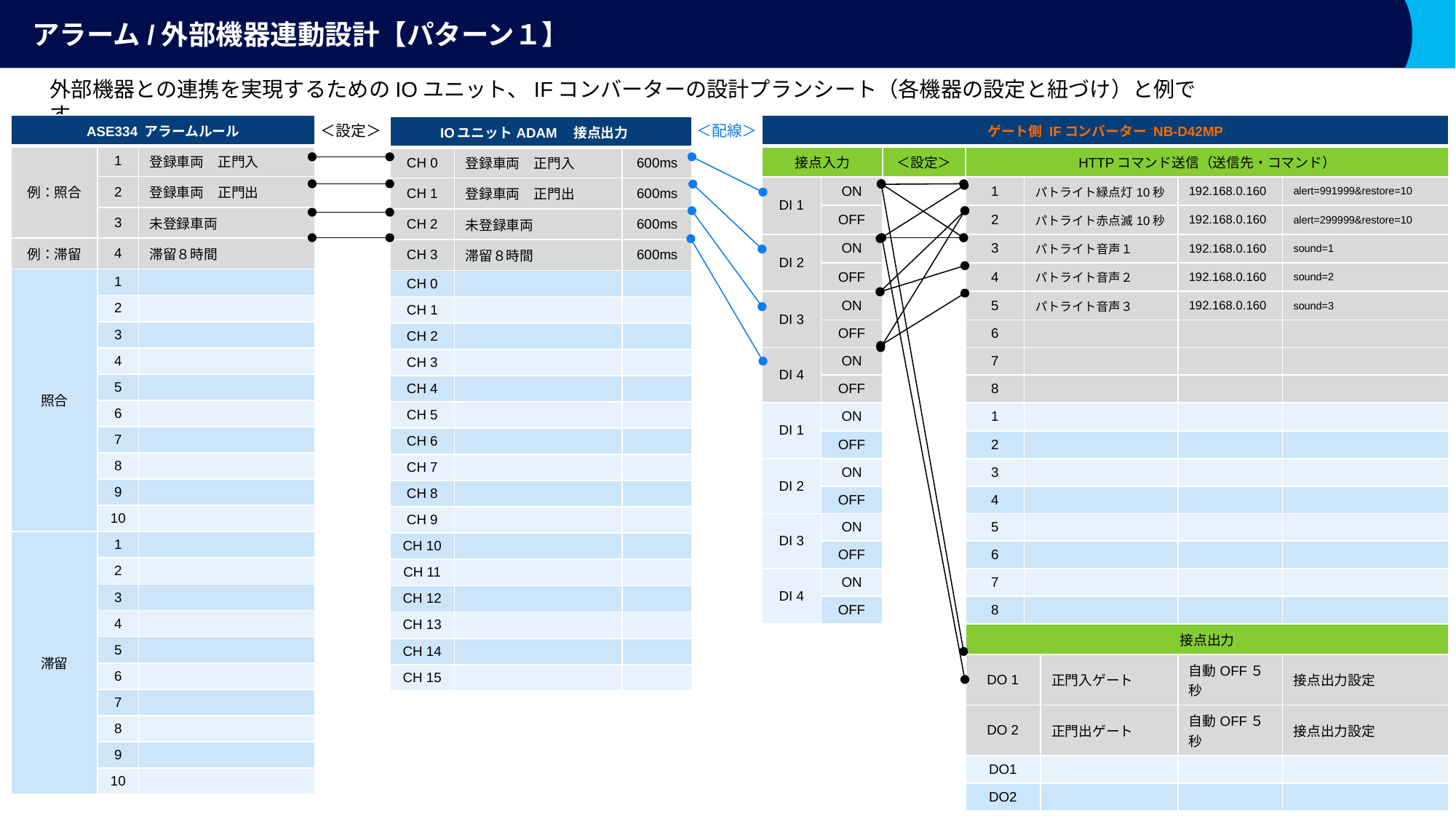

# アラーム/外部機器連動設計【パターン１】
外部機器との連携を実現するためのIOユニット、IFコンバーターの設計プランシート（各機器の設定と紐づけ）と例です。
＜配線＞
＜設定＞
| ASE334 アラームルール |  |  |
| --- | --- | --- |
| 例：照合 | 1 | 登録車両　正門入 |
|  | 2 | 登録車両　正門出 |
|  | 3 | 未登録車両 |
| 例：滞留 | 4 | 滞留８時間 |
| 照合 | 1 |  |
|  | 2 |  |
|  | 3 |  |
|  | 4 |  |
|  | 5 |  |
|  | 6 |  |
|  | 7 |  |
|  | 8 |  |
|  | 9 |  |
|  | 10 |  |
| 滞留 | 1 |  |
|  | 2 |  |
|  | 3 |  |
|  | 4 |  |
|  | 5 |  |
|  | 6 |  |
|  | 7 |  |
|  | 8 |  |
|  | 9 |  |
|  | 10 |  |
| ゲート側 IFコンバーター NB-D42MP |  |  |  |  |  |  |  |
| --- | --- | --- | --- | --- | --- | --- | --- |
| 接点入力 |  | ＜設定＞ | HTTPコマンド送信（送信先・コマンド） |  |  |  |  |
| DI 1 | ON |  | 1 | パトライト緑点灯10秒 | パトライト緑点灯10秒 | 192.168.0.160 | alert=991999&restore=10 |
|  | OFF |  | 2 | パトライト赤点滅10秒 | パトライト赤点滅10秒 | 192.168.0.160 | alert=299999&restore=10 |
| DI 2 | ON |  | 3 | パトライト音声１ | パトライト音声１ | 192.168.0.160 | sound=1 |
|  | OFF |  | 4 | パトライト音声２ | パトライト音声２ | 192.168.0.160 | sound=2 |
| DI 3 | ON |  | 5 | パトライト音声３ | パトライト音声３ | 192.168.0.160 | sound=3 |
|  | OFF |  | 6 |  |  |  |  |
| DI 4 | ON |  | 7 |  |  |  |  |
|  | OFF |  | 8 |  |  |  |  |
| DI 1 | ON |  | 1 |  |  |  |  |
|  | OFF |  | 2 |  |  |  |  |
| DI 2 | ON |  | 3 |  |  |  |  |
|  | OFF |  | 4 |  |  |  |  |
| DI 3 | ON |  | 5 |  |  |  |  |
|  | OFF |  | 6 |  |  |  |  |
| DI 4 | ON |  | 7 |  |  |  |  |
|  | OFF |  | 8 |  |  |  |  |
|  |  |  | 接点出力 |  |  |  |  |
|  |  |  | DO 1 |  | 正門入ゲート | 自動OFF５秒 | 接点出力設定 |
|  |  |  | DO 2 |  | 正門出ゲート | 自動OFF５秒 | 接点出力設定 |
|  |  |  | DO1 |  |  |  |  |
|  |  |  | DO2 |  |  |  |  |
|  |  |  |  |  |  |  |  |
| IOユニットADAM　接点出力 |  |  |
| --- | --- | --- |
| CH 0 | 登録車両　正門入 | 600ms |
| CH 1 | 登録車両　正門出 | 600ms |
| CH 2 | 未登録車両 | 600ms |
| CH 3 | 滞留８時間 | 600ms |
| CH 0 |  |  |
| CH 1 |  |  |
| CH 2 |  |  |
| CH 3 |  |  |
| CH 4 |  |  |
| CH 5 |  |  |
| CH 6 |  |  |
| CH 7 |  |  |
| CH 8 |  |  |
| CH 9 |  |  |
| CH 10 |  |  |
| CH 11 |  |  |
| CH 12 |  |  |
| CH 13 |  |  |
| CH 14 |  |  |
| CH 15 |  |  |